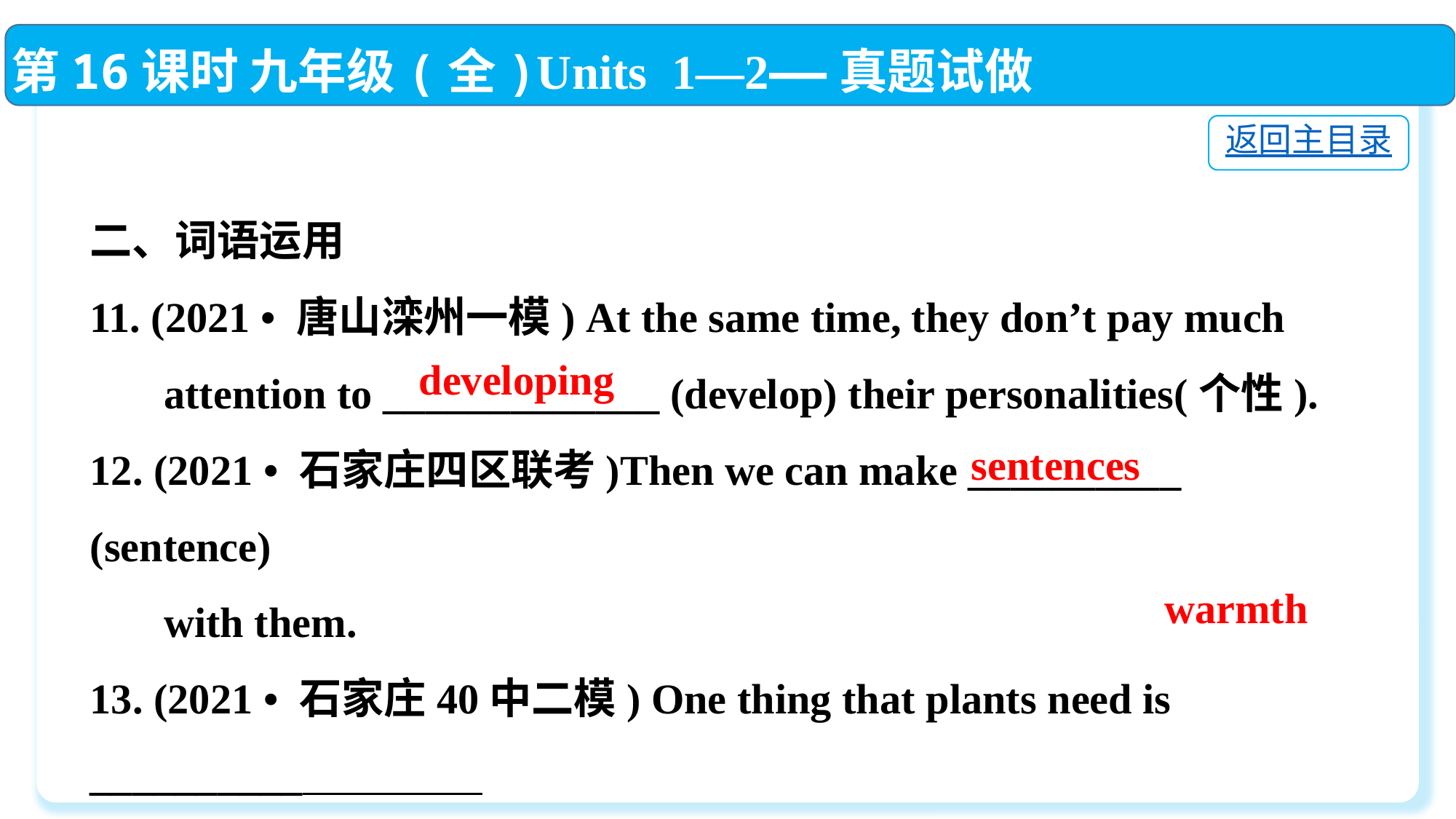

第16课时 九年级(全)Units  1—2——真题试做

返回主目录
二、词语运用
11. (2021 • 唐山滦州一模) At the same time, they don’t pay much
       attention to _____________ (develop) their personalities(个性).
12. (2021 • 石家庄四区联考)Then we can make __________ (sentence)
       with them.
13. (2021 • 石家庄40中二模) One thing that plants need is __________
       (warm).
developing
sentences
warmth